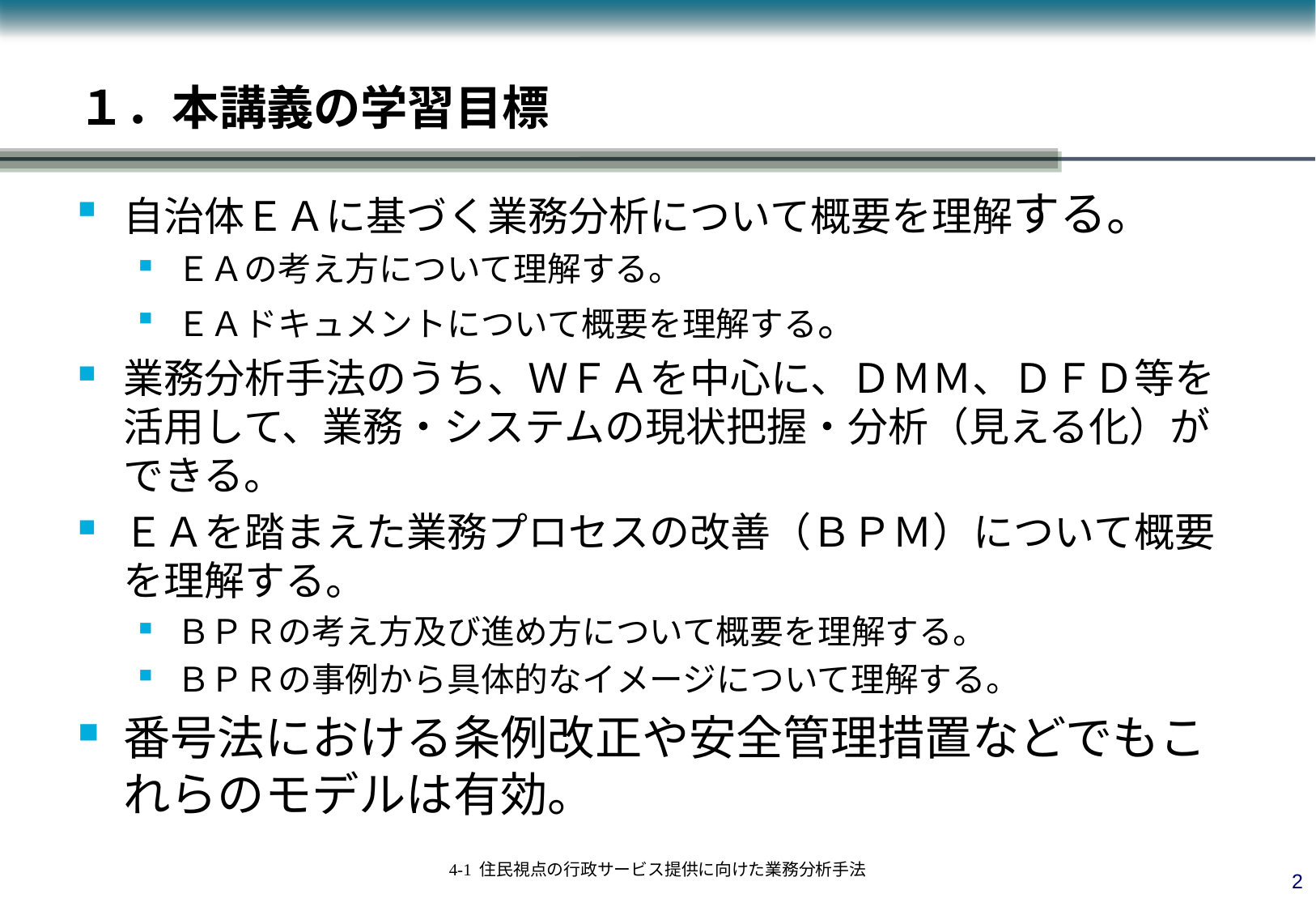

# １．本講義の学習目標
自治体ＥＡに基づく業務分析について概要を理解する。
ＥＡの考え方について理解する。
ＥＡドキュメントについて概要を理解する。
業務分析手法のうち、ＷＦＡを中心に、ＤＭＭ、ＤＦＤ等を活用して、業務・システムの現状把握・分析（見える化）ができる。
ＥＡを踏まえた業務プロセスの改善（ＢＰＭ）について概要を理解する。
ＢＰＲの考え方及び進め方について概要を理解する。
ＢＰＲの事例から具体的なイメージについて理解する。
番号法における条例改正や安全管理措置などでもこれらのモデルは有効。

2
4-1 住民視点の行政サービス提供に向けた業務分析手法